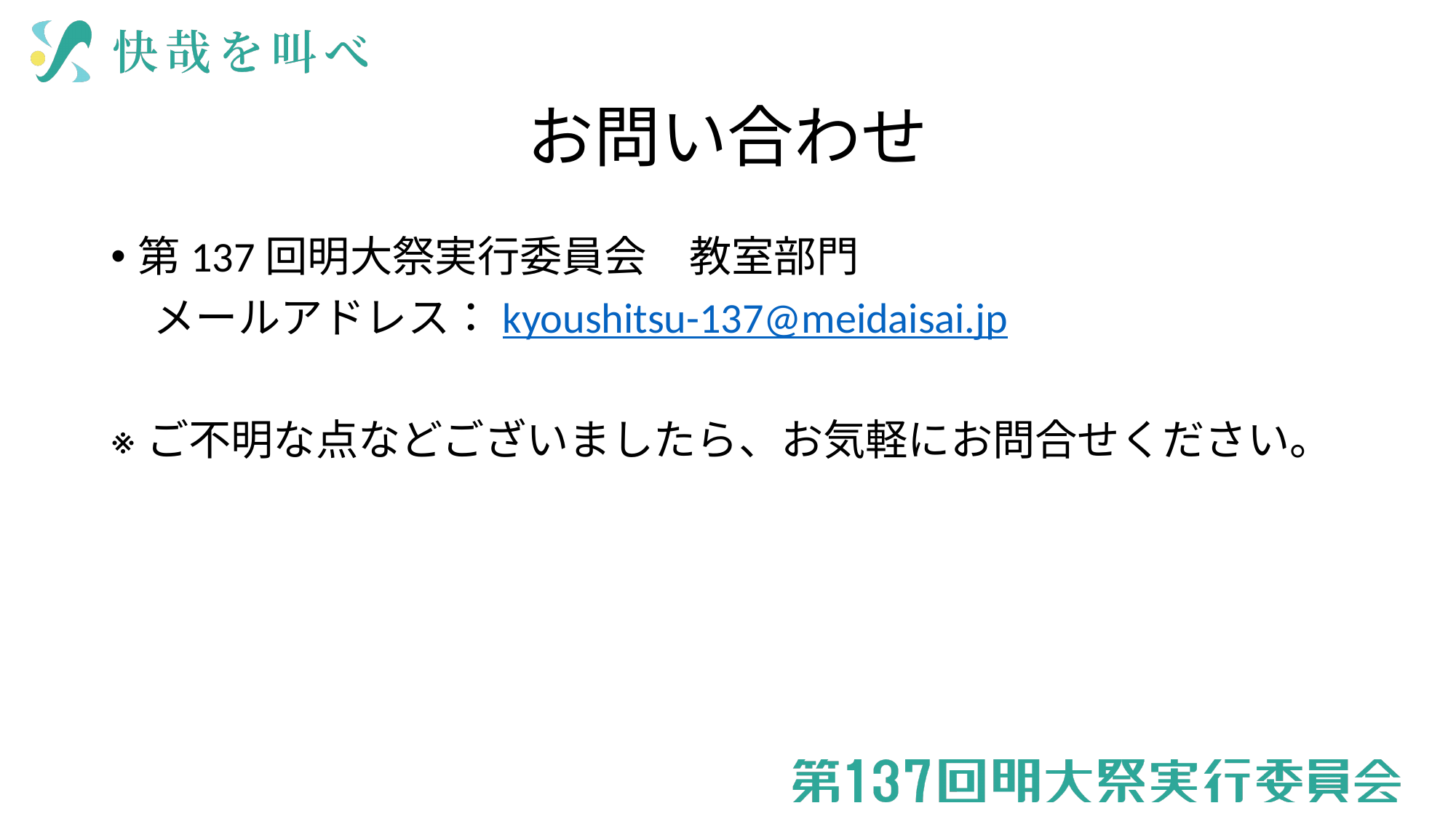

# お問い合わせ
第137回明大祭実行委員会　教室部門
　メールアドレス：kyoushitsu-137@meidaisai.jp

ご不明な点などございましたら、お気軽にお問合せください。